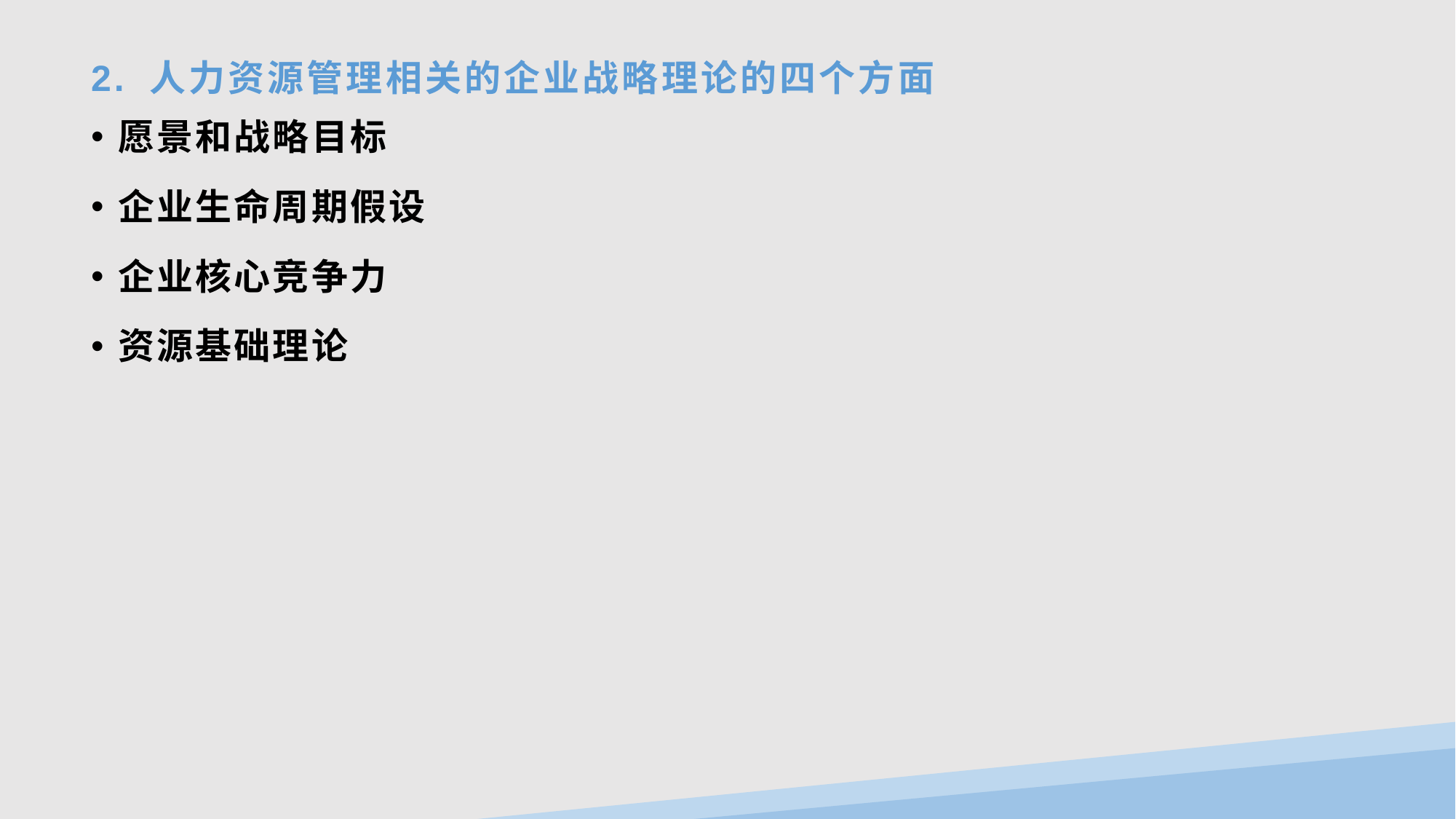

# 2. 人力资源管理相关的企业战略理论的四个方面
愿景和战略目标
企业生命周期假设
企业核心竞争力
资源基础理论